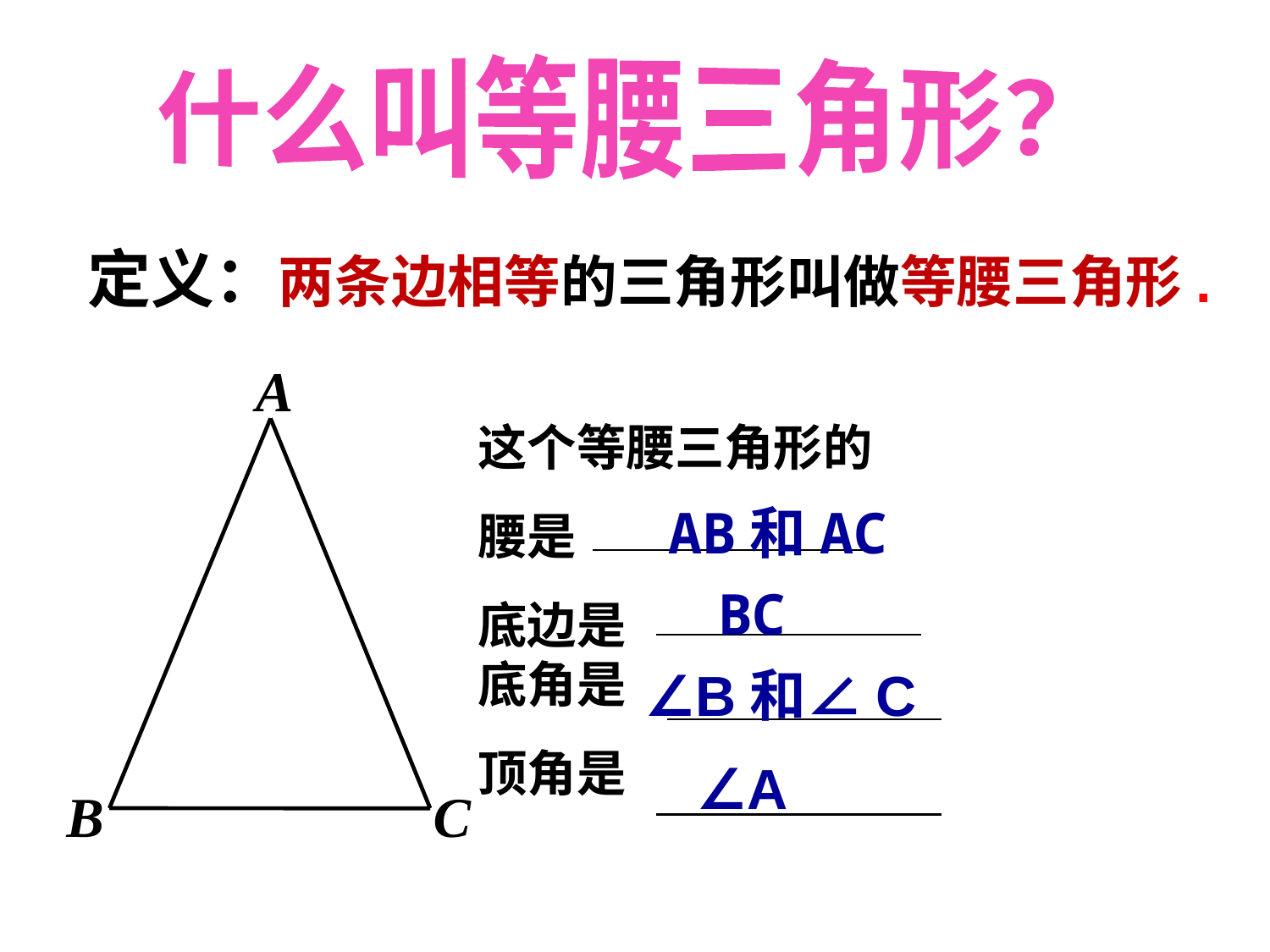

什么叫等腰三角形？
定义：两条边相等的三角形叫做等腰三角形.
A

B
C

这个等腰三角形的
腰是
底边是
底角是
顶角是
AB和AC
BC
∠B和∠C
∠A